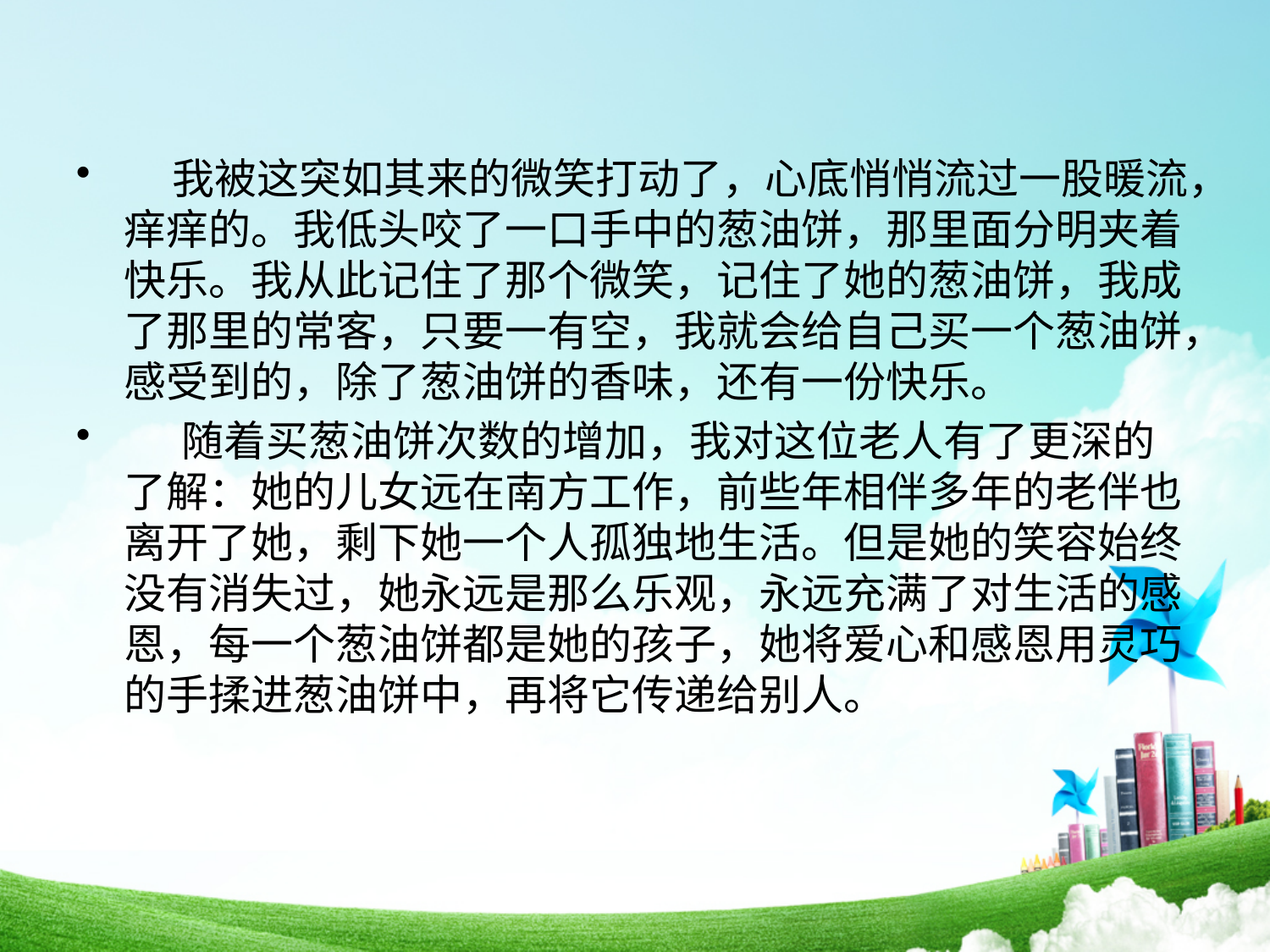

我被这突如其来的微笑打动了，心底悄悄流过一股暖流，痒痒的。我低头咬了一口手中的葱油饼，那里面分明夹着快乐。我从此记住了那个微笑，记住了她的葱油饼，我成了那里的常客，只要一有空，我就会给自己买一个葱油饼，感受到的，除了葱油饼的香味，还有一份快乐。
     随着买葱油饼次数的增加，我对这位老人有了更深的了解：她的儿女远在南方工作，前些年相伴多年的老伴也离开了她，剩下她一个人孤独地生活。但是她的笑容始终没有消失过，她永远是那么乐观，永远充满了对生活的感恩，每一个葱油饼都是她的孩子，她将爱心和感恩用灵巧的手揉进葱油饼中，再将它传递给别人。